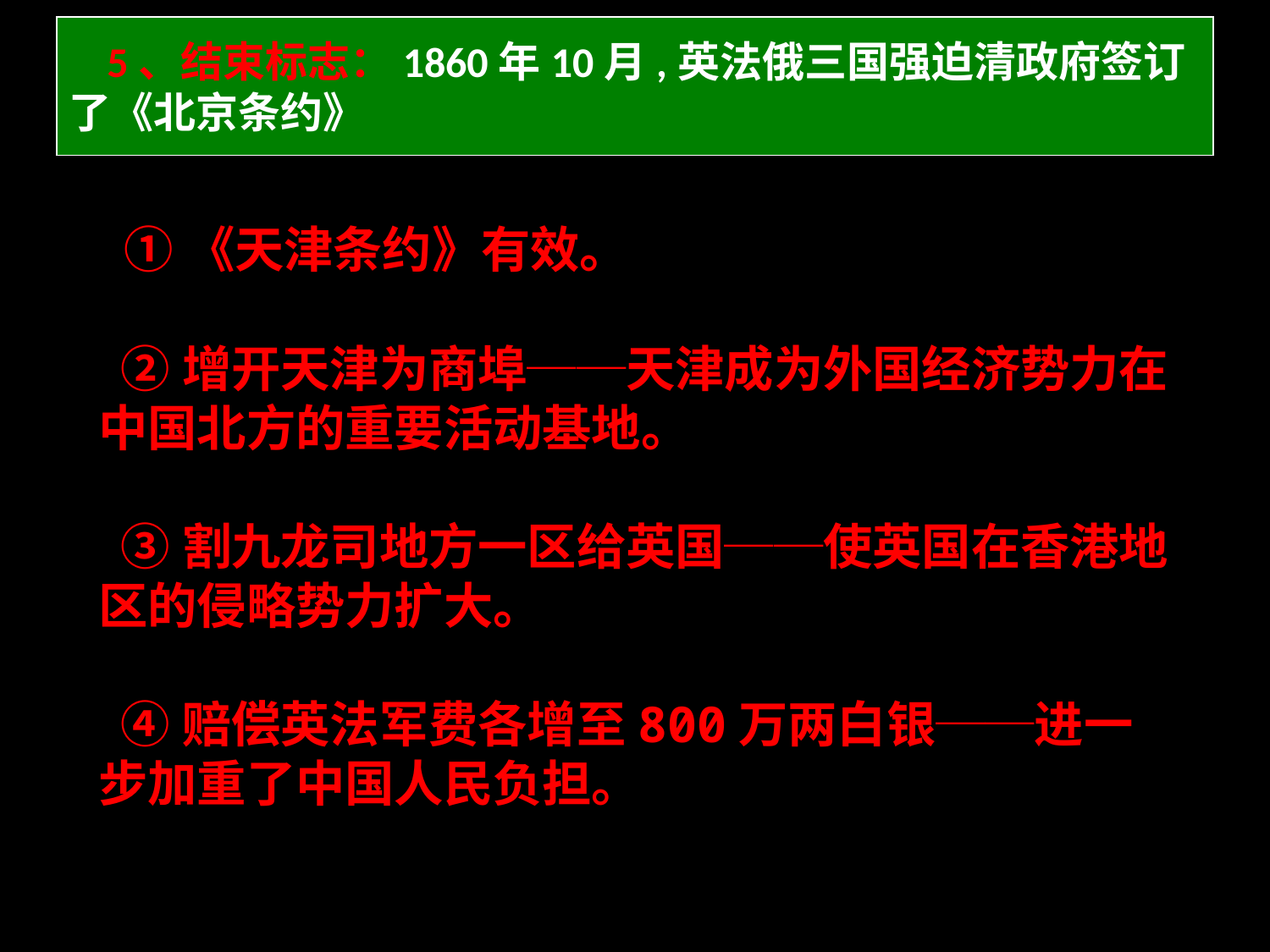

5、结束标志：1860年10月,英法俄三国强迫清政府签订了《北京条约》

  ①《天津条约》有效。

  ②增开天津为商埠──天津成为外国经济势力在中国北方的重要活动基地。

  ③割九龙司地方一区给英国──使英国在香港地区的侵略势力扩大。

  ④赔偿英法军费各增至800万两白银──进一步加重了中国人民负担。